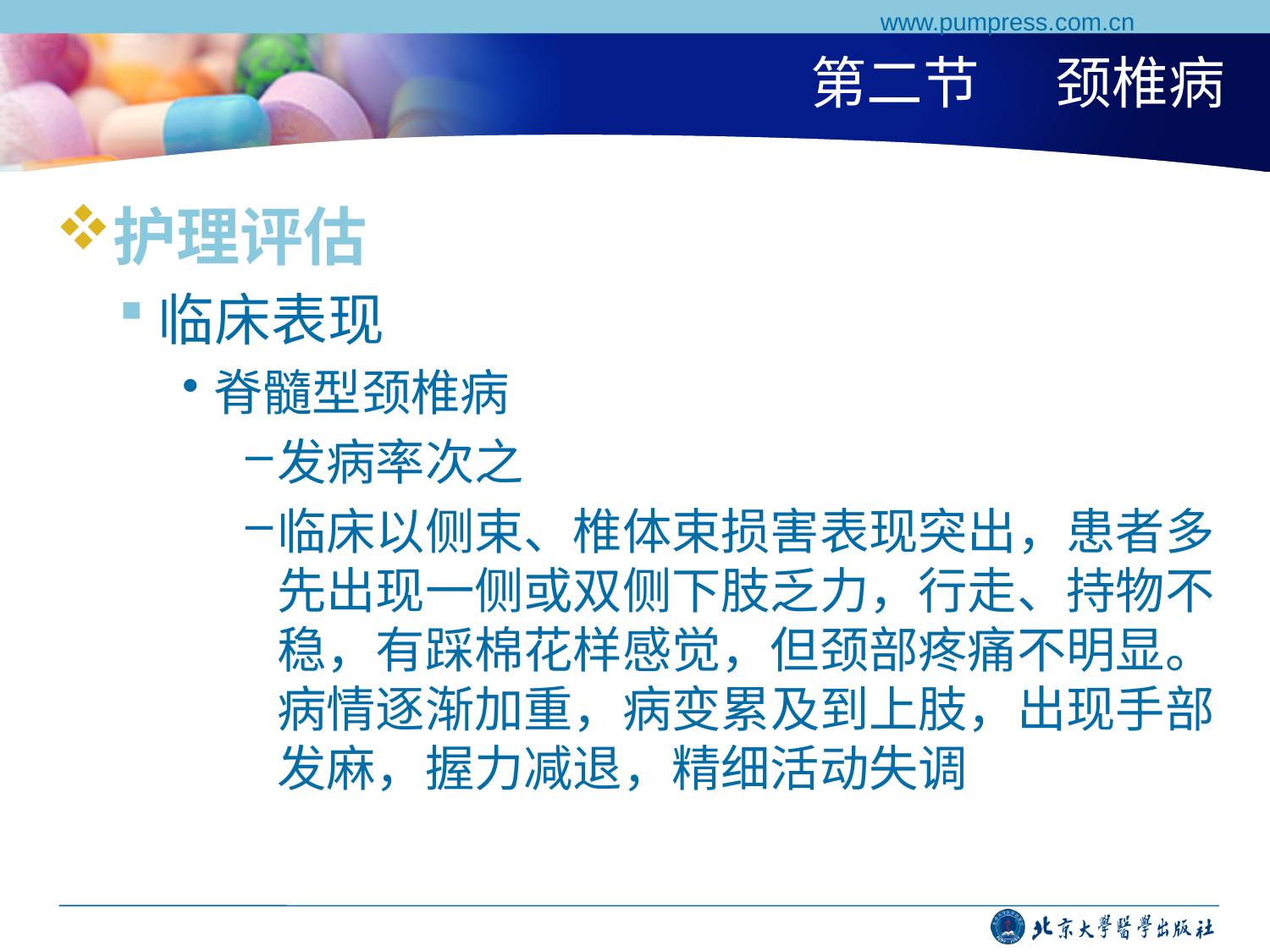

www.pumpress.com.cn
# 第二节      颈椎病
护理评估
临床表现
脊髓型颈椎病
发病率次之
临床以侧束、椎体束损害表现突出，患者多先出现一侧或双侧下肢乏力，行走、持物不稳，有踩棉花样感觉，但颈部疼痛不明显。病情逐渐加重，病变累及到上肢，出现手部发麻，握力减退，精细活动失调